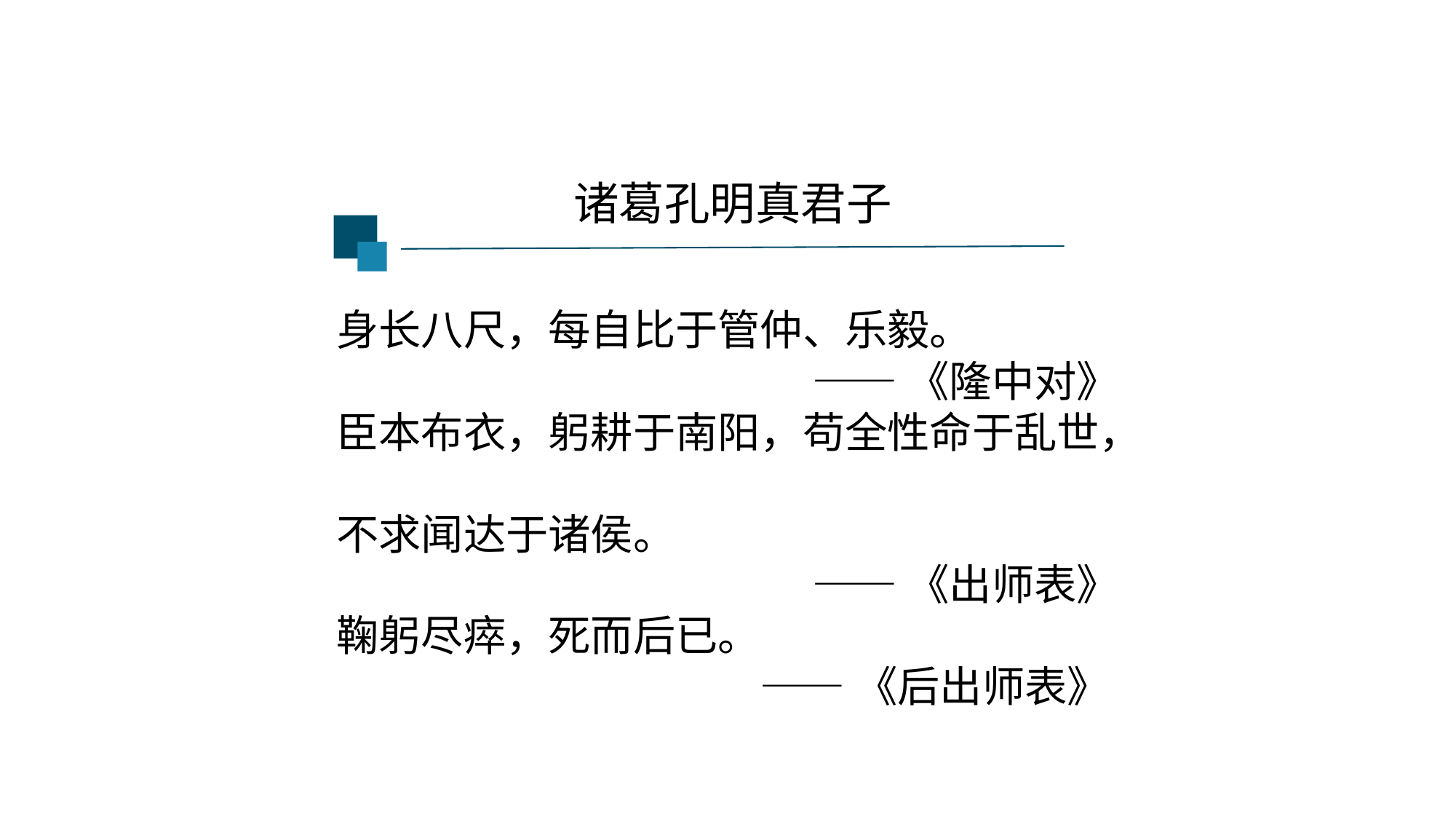

诸葛孔明真君子

身长八尺，每自比于管仲、乐毅。
——《隆中对》
臣本布衣，躬耕于南阳，苟全性命于乱世，
不求闻达于诸侯。
——《出师表》
鞠躬尽瘁，死而后已。
——《后出师表》